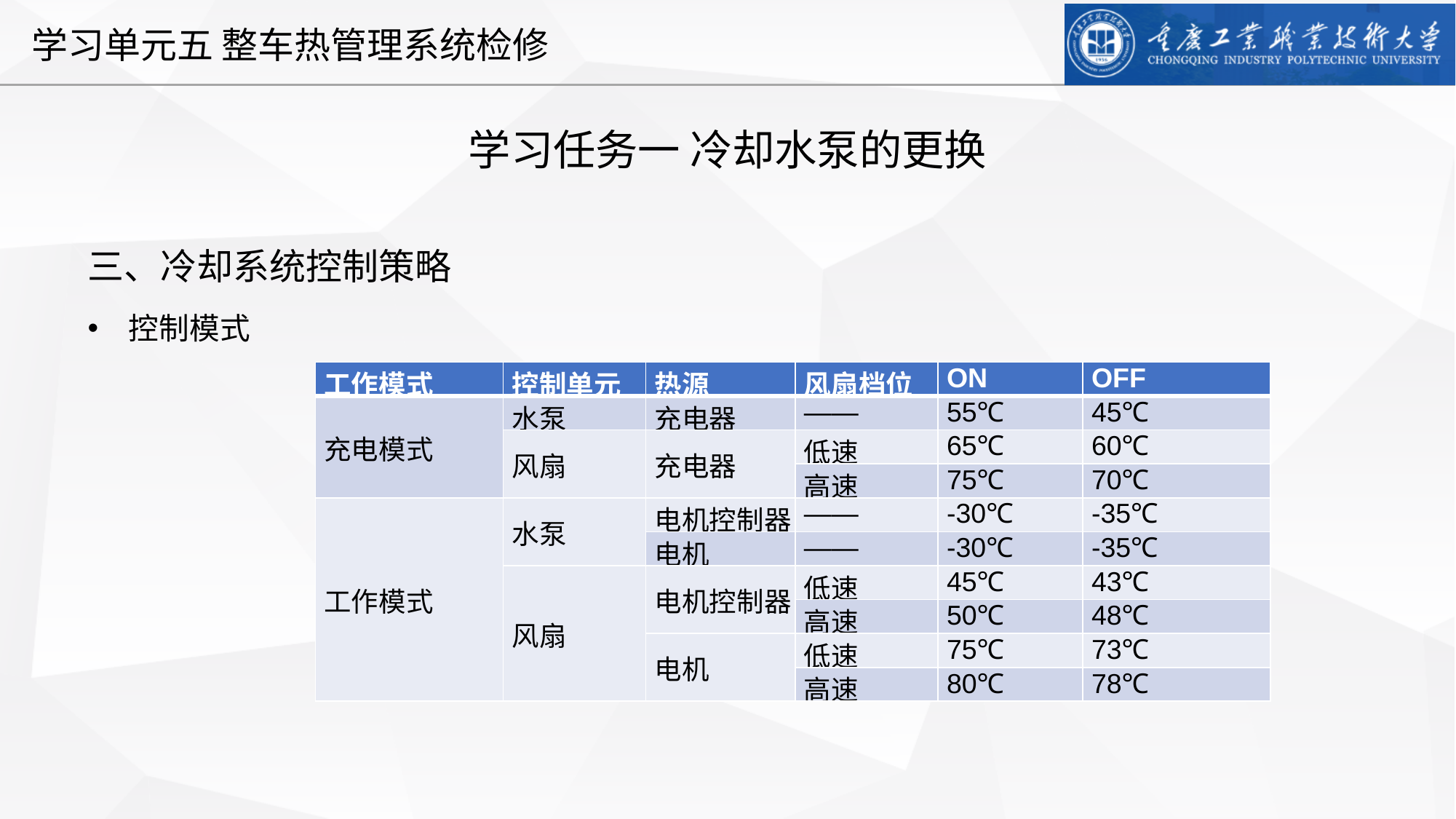

学习任务一 冷却水泵的更换
三、冷却系统控制策略
控制模式
| 工作模式 | 控制单元 | 热源 | 风扇档位 | ON | OFF |
| --- | --- | --- | --- | --- | --- |
| 充电模式 | 水泵 | 充电器 | —— | 55℃ | 45℃ |
|  | 风扇 | 充电器 | 低速 | 65℃ | 60℃ |
|  |  |  | 高速 | 75℃ | 70℃ |
| 工作模式 | 水泵 | 电机控制器 | —— | -30℃ | -35℃ |
|  |  | 电机 | —— | -30℃ | -35℃ |
|  | 风扇 | 电机控制器 | 低速 | 45℃ | 43℃ |
|  |  |  | 高速 | 50℃ | 48℃ |
|  |  | 电机 | 低速 | 75℃ | 73℃ |
|  |  |  | 高速 | 80℃ | 78℃ |